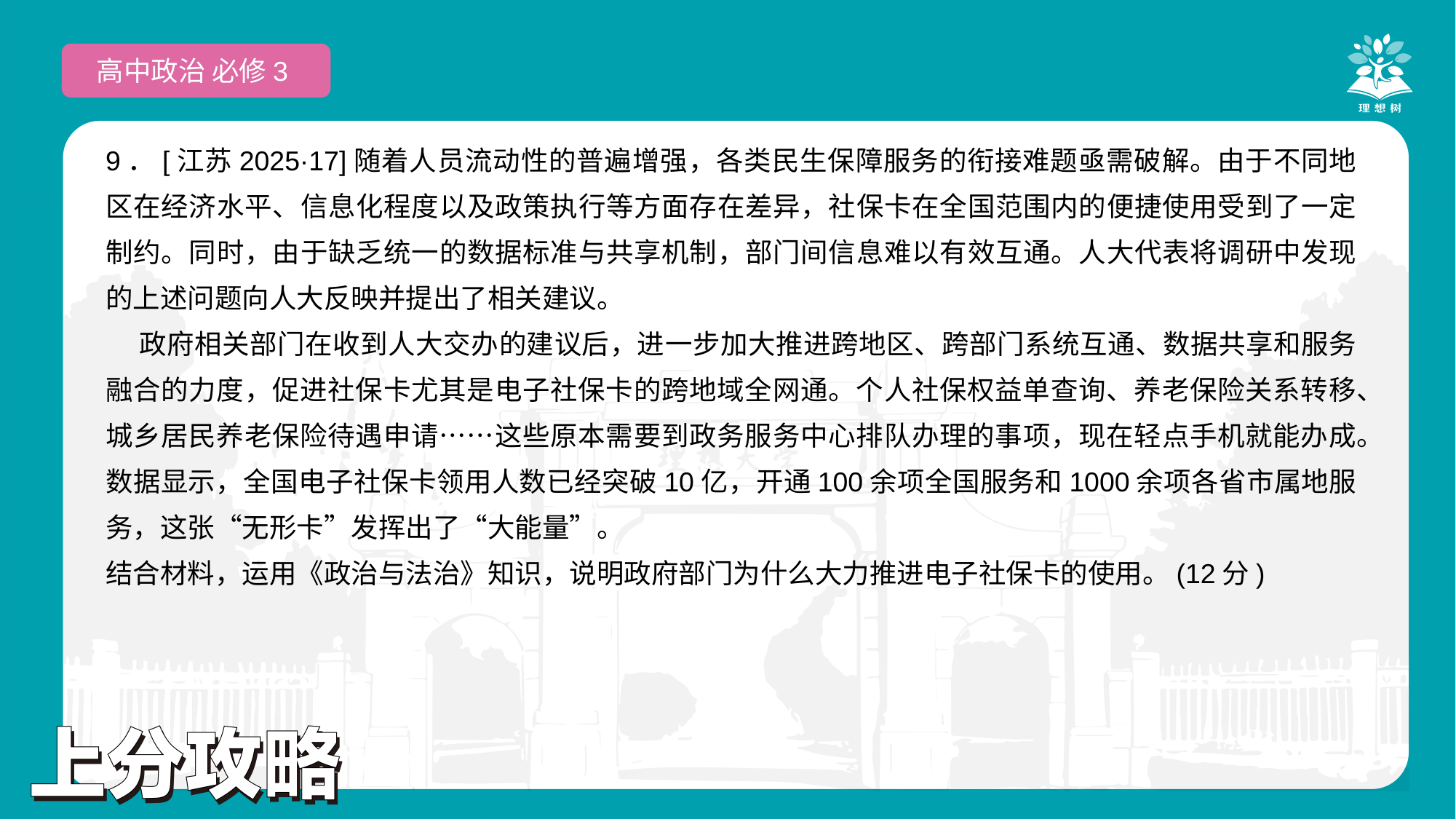

高中政治 必修3
9．[江苏2025·17]随着人员流动性的普遍增强，各类民生保障服务的衔接难题亟需破解。由于不同地区在经济水平、信息化程度以及政策执行等方面存在差异，社保卡在全国范围内的便捷使用受到了一定制约。同时，由于缺乏统一的数据标准与共享机制，部门间信息难以有效互通。人大代表将调研中发现的上述问题向人大反映并提出了相关建议。
    政府相关部门在收到人大交办的建议后，进一步加大推进跨地区、跨部门系统互通、数据共享和服务融合的力度，促进社保卡尤其是电子社保卡的跨地域全网通。个人社保权益单查询、养老保险关系转移、城乡居民养老保险待遇申请……这些原本需要到政务服务中心排队办理的事项，现在轻点手机就能办成。数据显示，全国电子社保卡领用人数已经突破10亿，开通100余项全国服务和1000余项各省市属地服务，这张“无形卡”发挥出了“大能量”。
结合材料，运用《政治与法治》知识，说明政府部门为什么大力推进电子社保卡的使用。(12分)